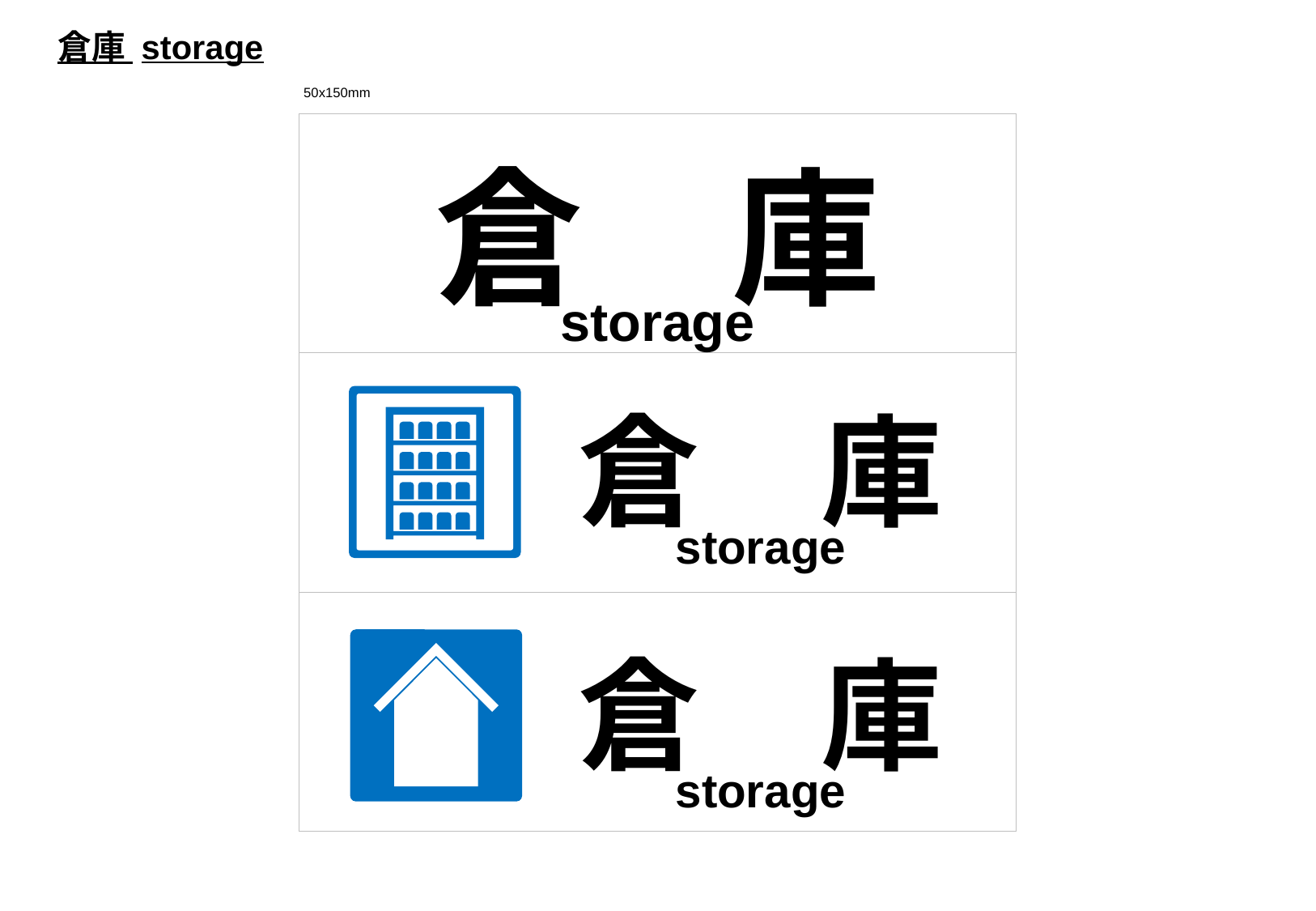

倉庫 storage
50x150mm

倉　庫
storage

倉　庫
storage

倉　庫
storage